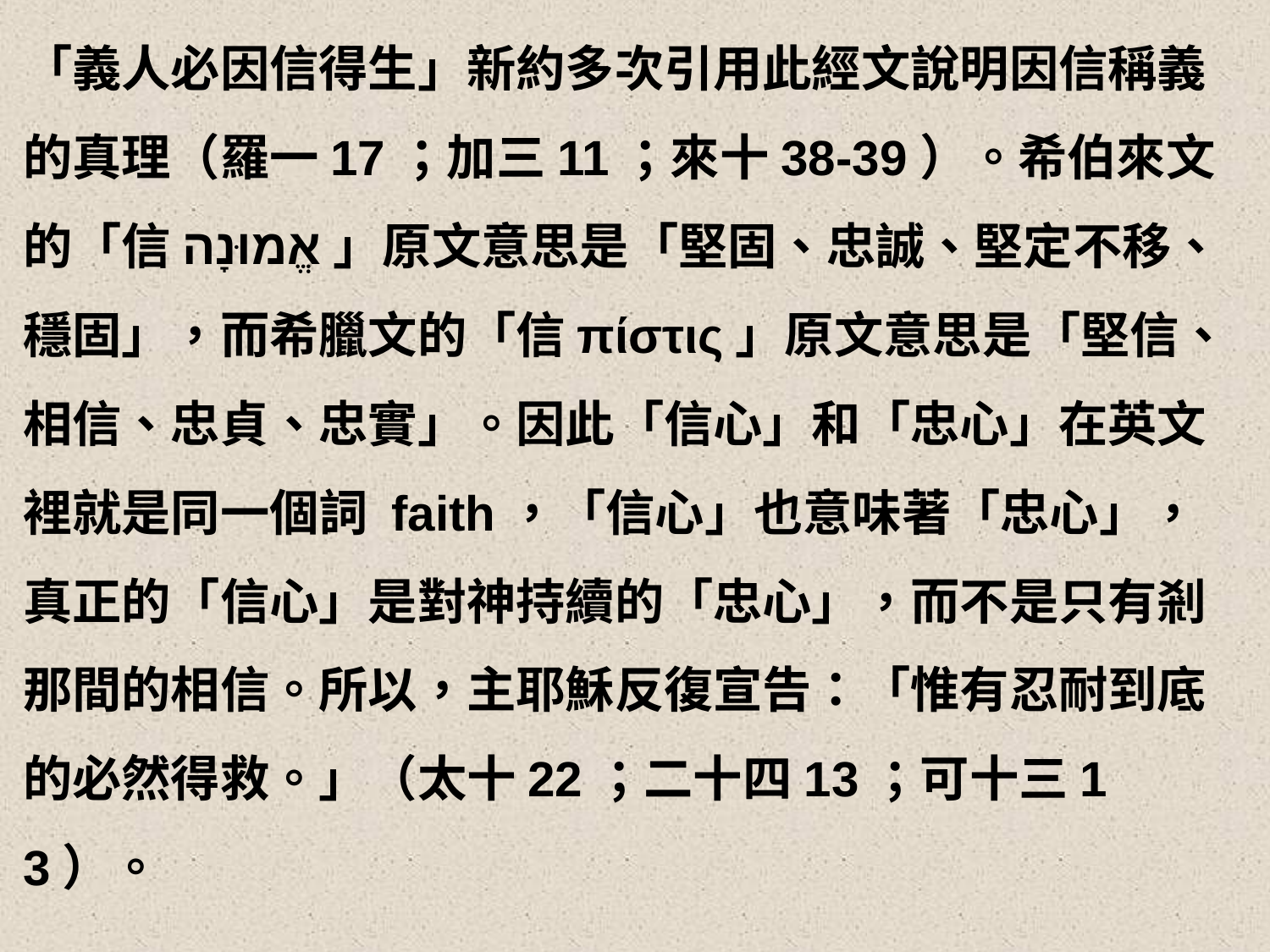

「義人必因信得生」新約多次引用此經文說明因信稱義的真理（羅一17；加三11；來十38-39）。希伯來文的「信אֱמוּנָה」原文意思是「堅固、忠誠、堅定不移、穩固」，而希臘文的「信πίστις」原文意思是「堅信、相信、忠貞、忠實」。因此「信心」和「忠心」在英文裡就是同一個詞 faith，「信心」也意味著「忠心」，真正的「信心」是對神持續的「忠心」，而不是只有剎那間的相信。所以，主耶穌反復宣告：「惟有忍耐到底的必然得救。」（太十22；二十四13；可十三13）。